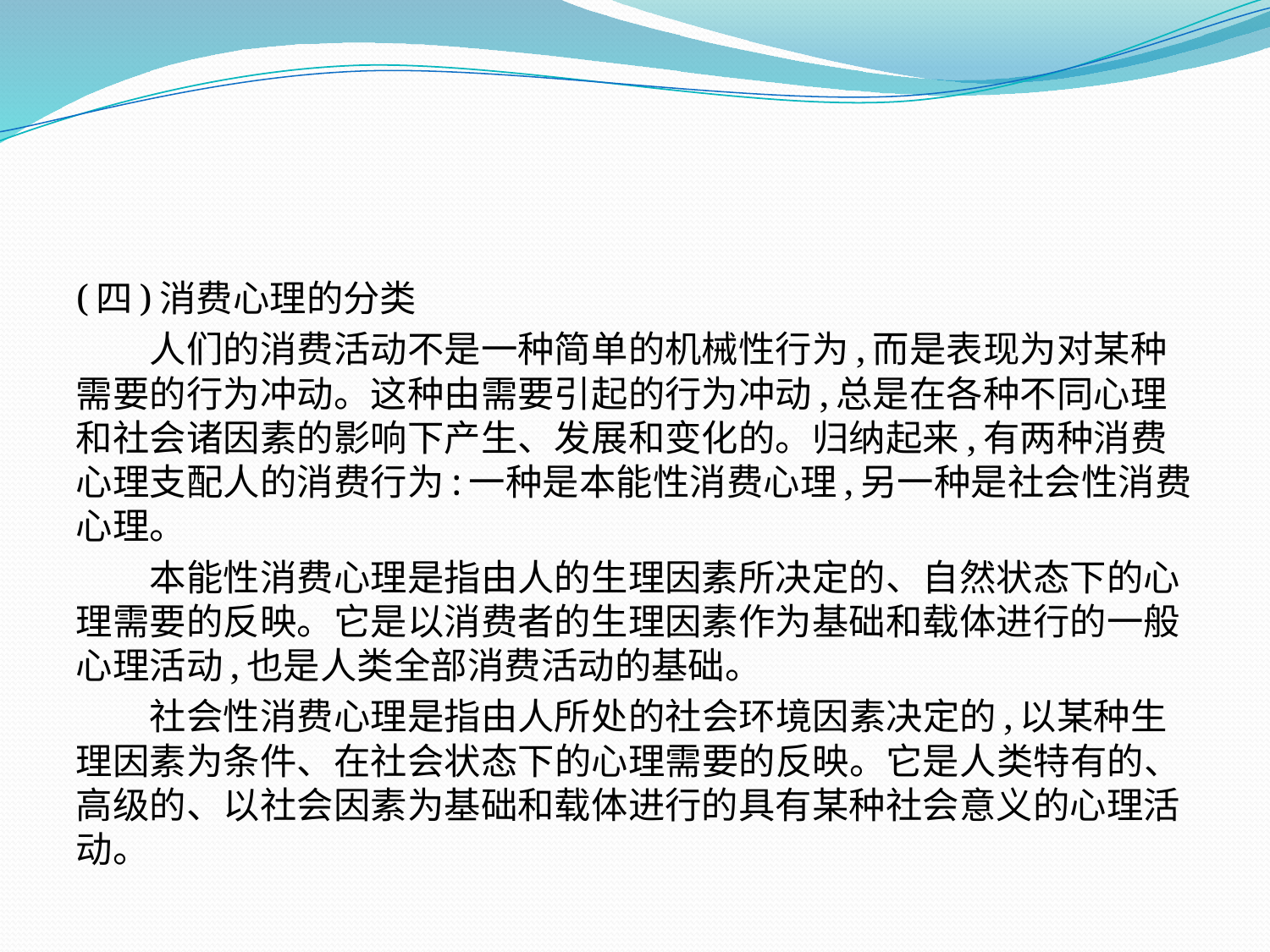

(四)消费心理的分类
　　人们的消费活动不是一种简单的机械性行为,而是表现为对某种需要的行为冲动。这种由需要引起的行为冲动,总是在各种不同心理和社会诸因素的影响下产生、发展和变化的。归纳起来,有两种消费心理支配人的消费行为:一种是本能性消费心理,另一种是社会性消费心理。
　　本能性消费心理是指由人的生理因素所决定的、自然状态下的心理需要的反映。它是以消费者的生理因素作为基础和载体进行的一般心理活动,也是人类全部消费活动的基础。
　　社会性消费心理是指由人所处的社会环境因素决定的,以某种生理因素为条件、在社会状态下的心理需要的反映。它是人类特有的、高级的、以社会因素为基础和载体进行的具有某种社会意义的心理活动。